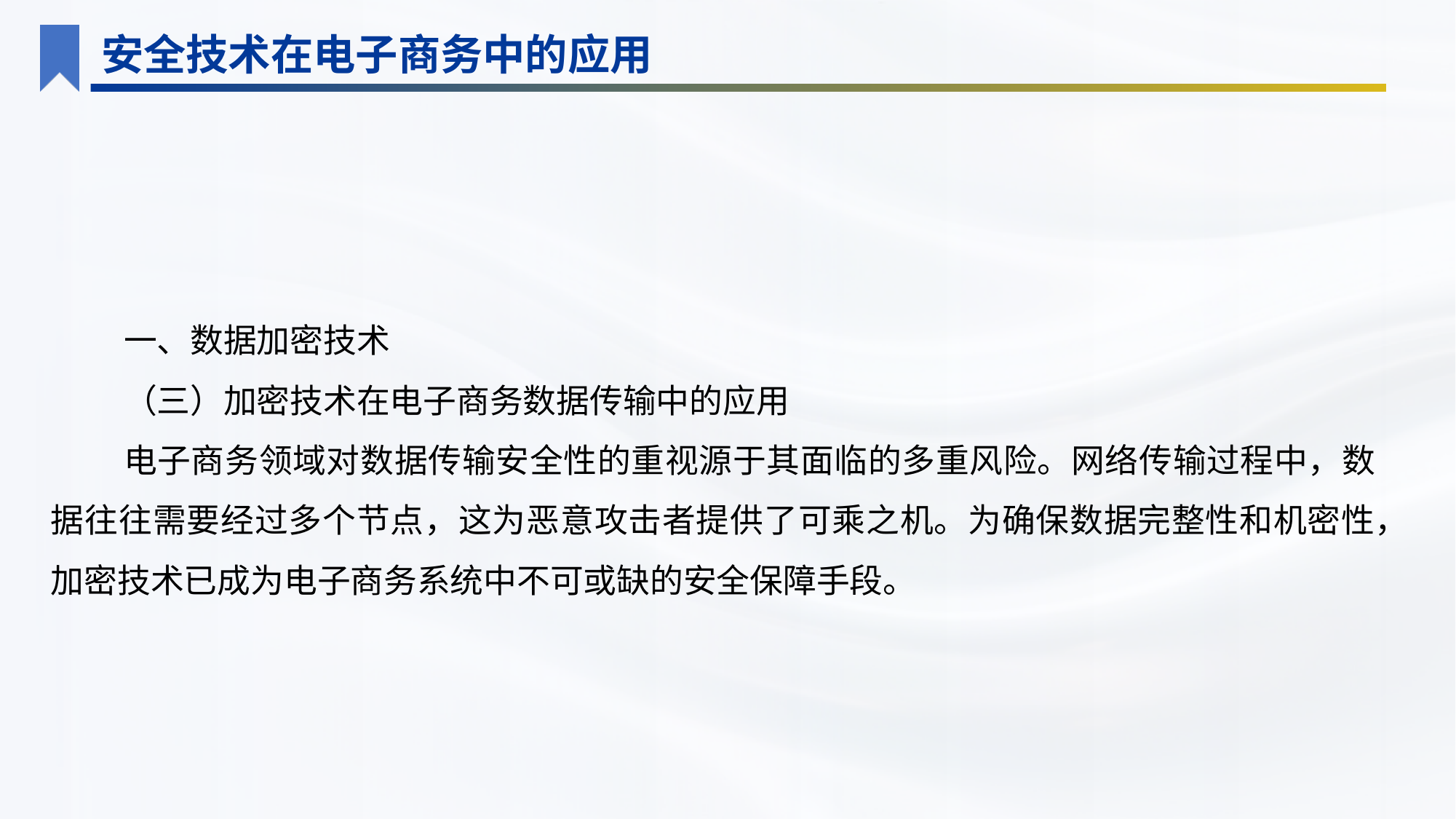

安全技术在电子商务中的应用
一、数据加密技术
（三）加密技术在电子商务数据传输中的应用
电子商务领域对数据传输安全性的重视源于其面临的多重风险。网络传输过程中，数据往往需要经过多个节点，这为恶意攻击者提供了可乘之机。为确保数据完整性和机密性，加密技术已成为电子商务系统中不可或缺的安全保障手段。